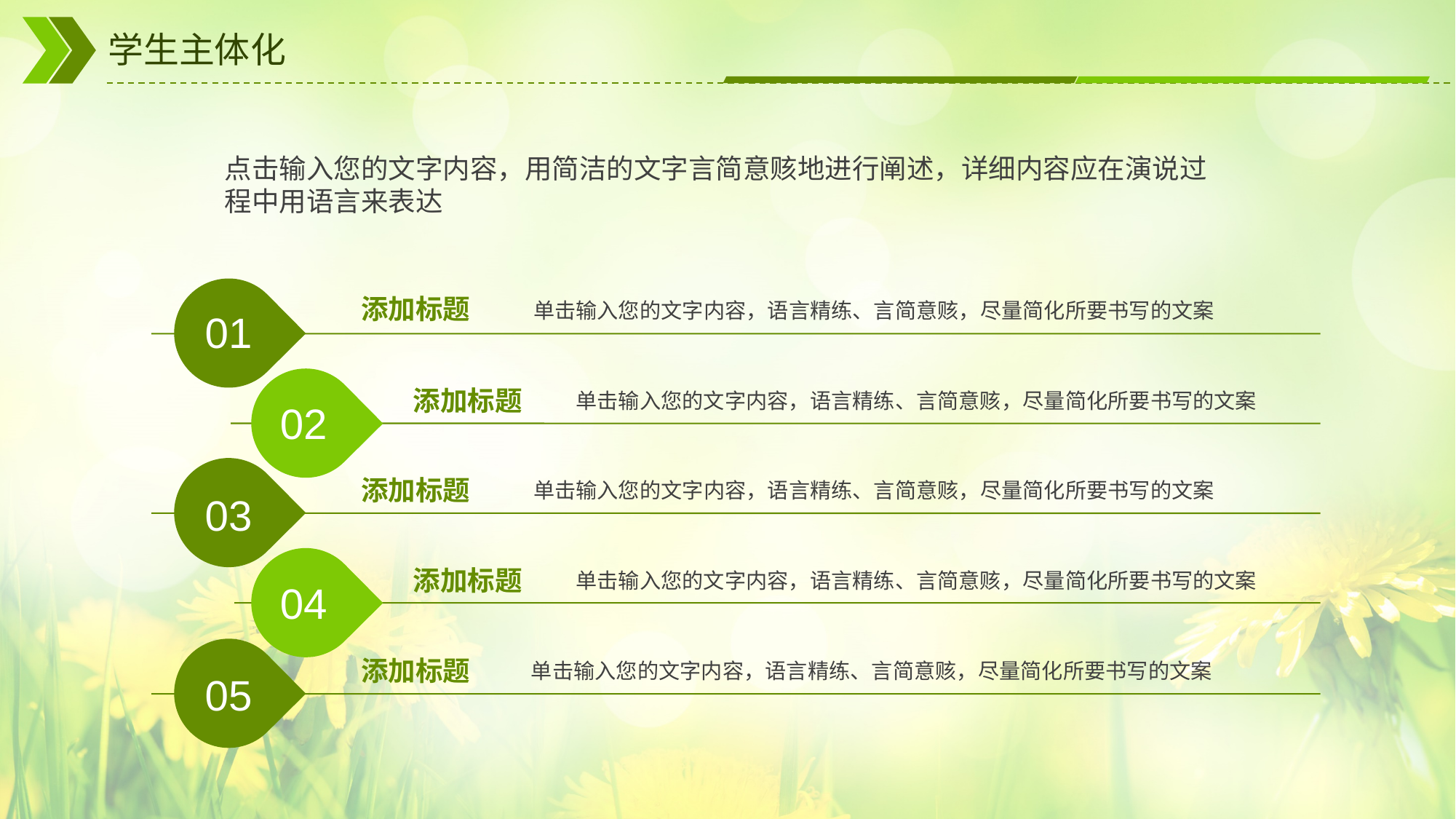

# 学生主体化
点击输入您的文字内容，用简洁的文字言简意赅地进行阐述，详细内容应在演说过程中用语言来表达

添加标题
单击输入您的文字内容，语言精练、言简意赅，尽量简化所要书写的文案
01

单击输入您的文字内容，语言精练、言简意赅，尽量简化所要书写的文案
添加标题
02

单击输入您的文字内容，语言精练、言简意赅，尽量简化所要书写的文案
添加标题
03

单击输入您的文字内容，语言精练、言简意赅，尽量简化所要书写的文案
添加标题
04

单击输入您的文字内容，语言精练、言简意赅，尽量简化所要书写的文案
添加标题
05